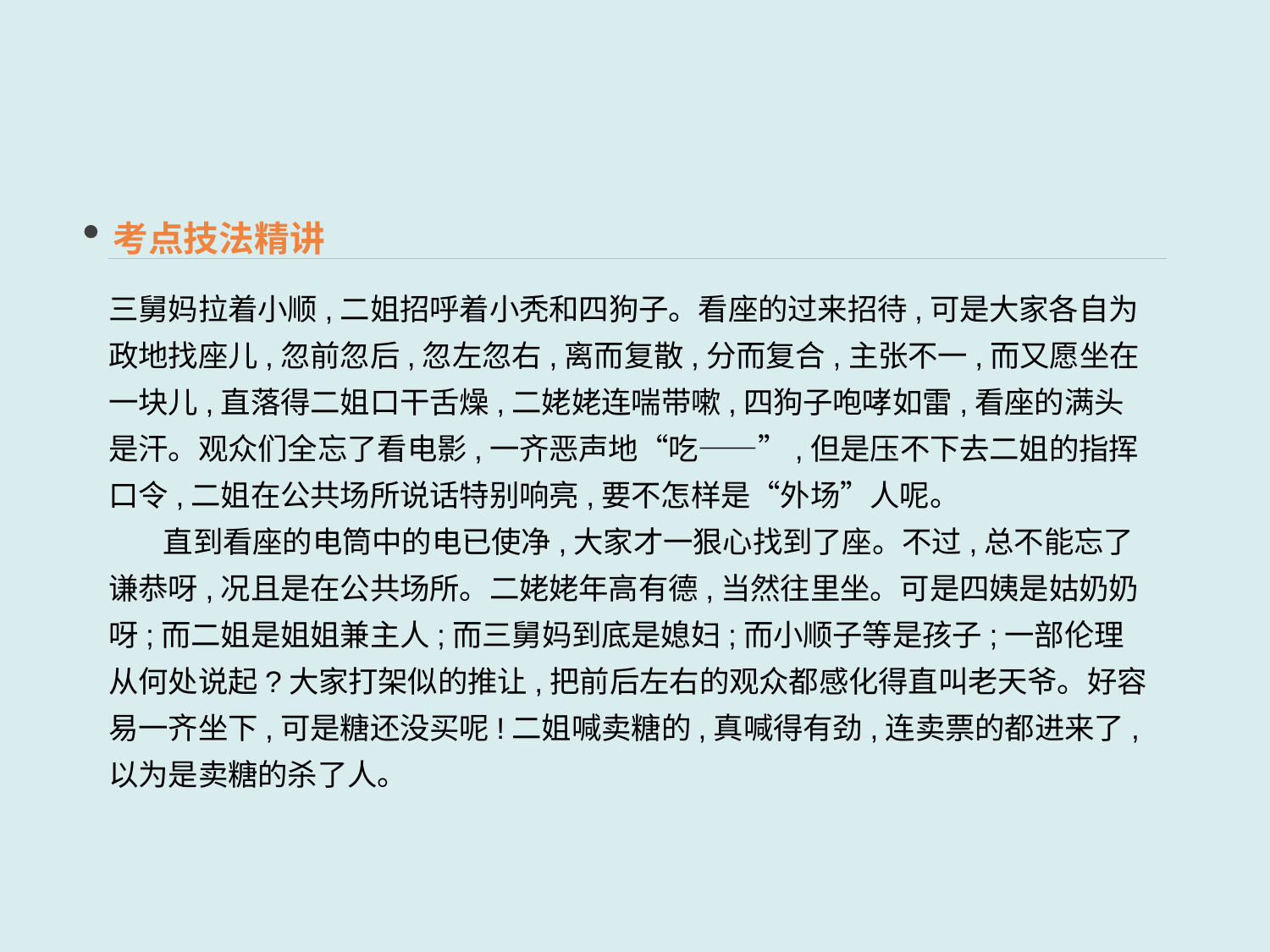

考点技法精讲

三舅妈拉着小顺,二姐招呼着小秃和四狗子。看座的过来招待,可是大家各自为政地找座儿,忽前忽后,忽左忽右,离而复散,分而复合,主张不一,而又愿坐在一块儿,直落得二姐口干舌燥,二姥姥连喘带嗽,四狗子咆哮如雷,看座的满头是汗。观众们全忘了看电影,一齐恶声地“吃——”,但是压不下去二姐的指挥口令,二姐在公共场所说话特别响亮,要不怎样是“外场”人呢。
       直到看座的电筒中的电已使净,大家才一狠心找到了座。不过,总不能忘了谦恭呀,况且是在公共场所。二姥姥年高有德,当然往里坐。可是四姨是姑奶奶呀;而二姐是姐姐兼主人;而三舅妈到底是媳妇;而小顺子等是孩子;一部伦理从何处说起?大家打架似的推让,把前后左右的观众都感化得直叫老天爷。好容易一齐坐下,可是糖还没买呢!二姐喊卖糖的,真喊得有劲,连卖票的都进来了,以为是卖糖的杀了人。